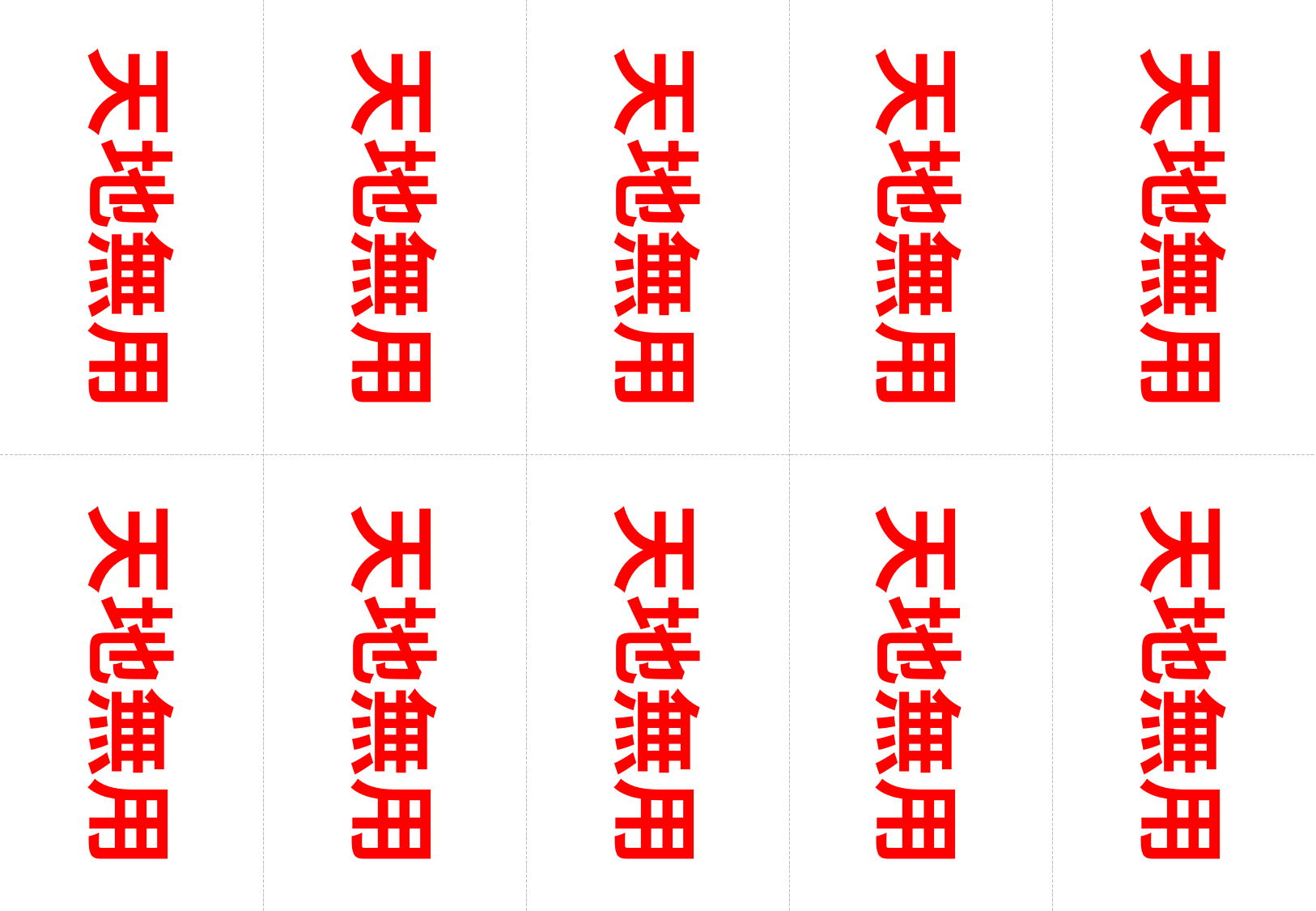

天地無用
天地無用
天地無用
天地無用
天地無用
天地無用
天地無用
天地無用
天地無用
天地無用